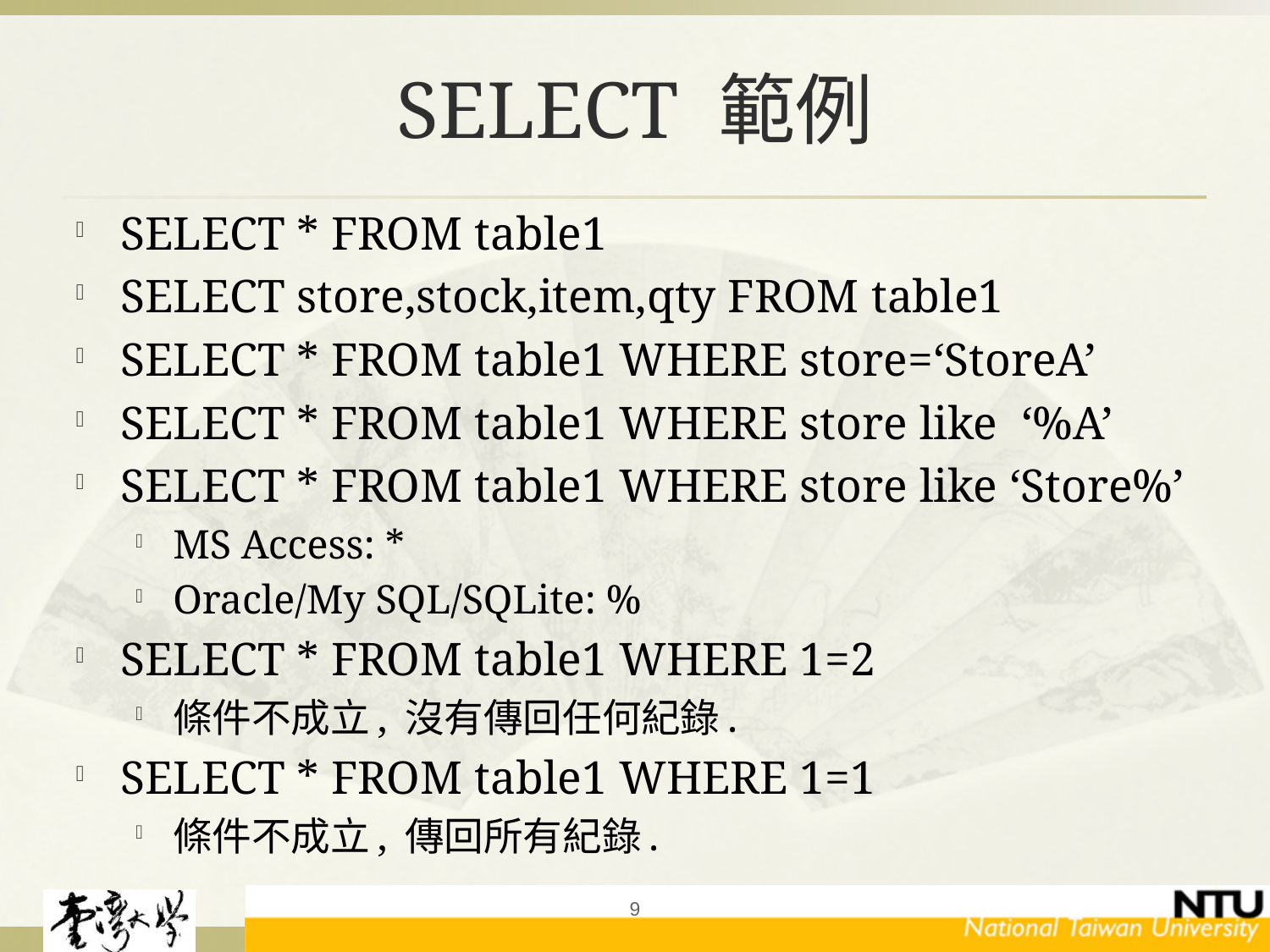

# SELECT 範例
SELECT * FROM table1
SELECT store,stock,item,qty FROM table1
SELECT * FROM table1 WHERE store=‘StoreA’
SELECT * FROM table1 WHERE store like  ‘%A’
SELECT * FROM table1 WHERE store like ‘Store%’
MS Access: *
Oracle/My SQL/SQLite: %
SELECT * FROM table1 WHERE 1=2
條件不成立, 沒有傳回任何紀錄.
SELECT * FROM table1 WHERE 1=1
條件不成立, 傳回所有紀錄.

9